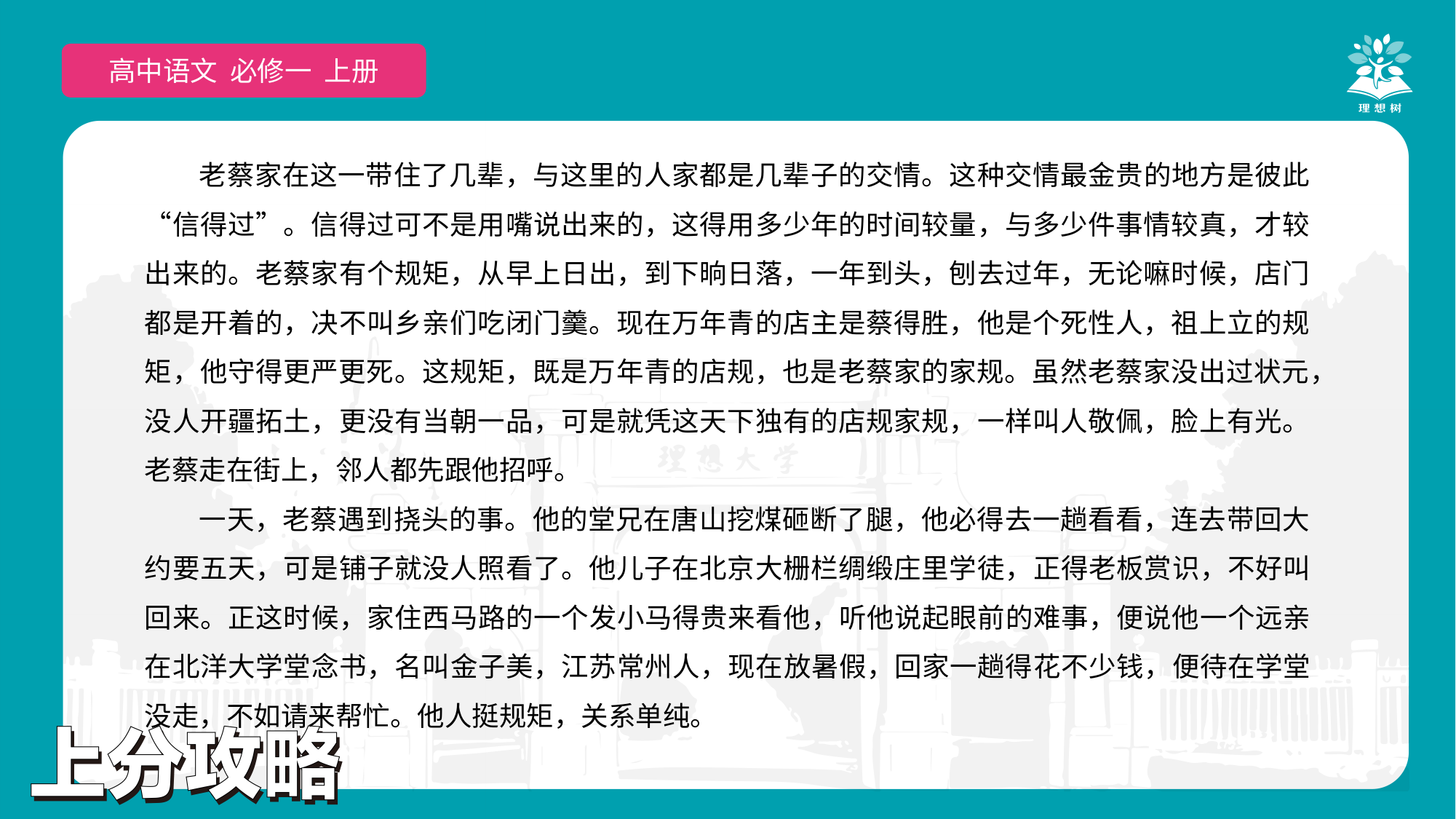

高中语文  必修一  上册
老蔡家在这一带住了几辈，与这里的人家都是几辈子的交情。这种交情最金贵的地方是彼此“信得过”。信得过可不是用嘴说出来的，这得用多少年的时间较量，与多少件事情较真，才较出来的。老蔡家有个规矩，从早上日出，到下晌日落，一年到头，刨去过年，无论嘛时候，店门都是开着的，决不叫乡亲们吃闭门羹。现在万年青的店主是蔡得胜，他是个死性人，祖上立的规矩，他守得更严更死。这规矩，既是万年青的店规，也是老蔡家的家规。虽然老蔡家没出过状元，没人开疆拓土，更没有当朝一品，可是就凭这天下独有的店规家规，一样叫人敬佩，脸上有光。老蔡走在街上，邻人都先跟他招呼。
一天，老蔡遇到挠头的事。他的堂兄在唐山挖煤砸断了腿，他必得去一趟看看，连去带回大约要五天，可是铺子就没人照看了。他儿子在北京大栅栏绸缎庄里学徒，正得老板赏识，不好叫回来。正这时候，家住西马路的一个发小马得贵来看他，听他说起眼前的难事，便说他一个远亲在北洋大学堂念书，名叫金子美，江苏常州人，现在放暑假，回家一趟得花不少钱，便待在学堂没走，不如请来帮忙。他人挺规矩，关系单纯。